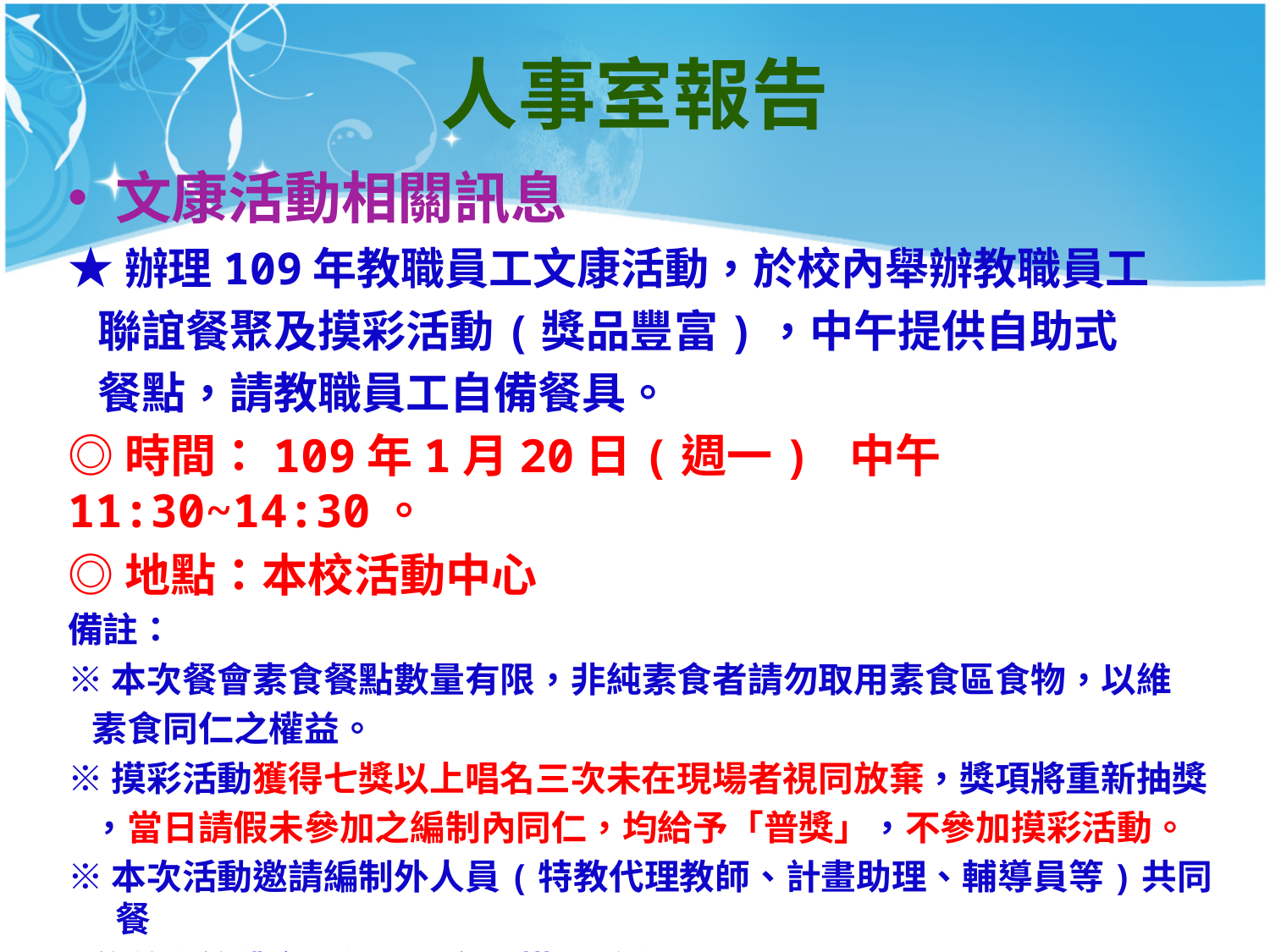

# 人事室報告
文康活動相關訊息
★辦理109年教職員工文康活動，於校內舉辦教職員工
  聯誼餐聚及摸彩活動(獎品豐富)，中午提供自助式
  餐點，請教職員工自備餐具。
◎時間：109年1月20日(週一) 中午11:30~14:30。
◎地點：本校活動中心
備註：
※本次餐會素食餐點數量有限，非純素食者請勿取用素食區食物，以維
  素食同仁之權益。
※摸彩活動獲得七獎以上唱名三次未在現場者視同放棄，獎項將重新抽獎
  ，當日請假未參加之編制內同仁，均給予「普獎」，不參加摸彩活動。
※本次活動邀請編制外人員(特教代理教師、計畫助理、輔導員等)共同餐
  敘並發給禮盒一份(不參加摸彩活動)